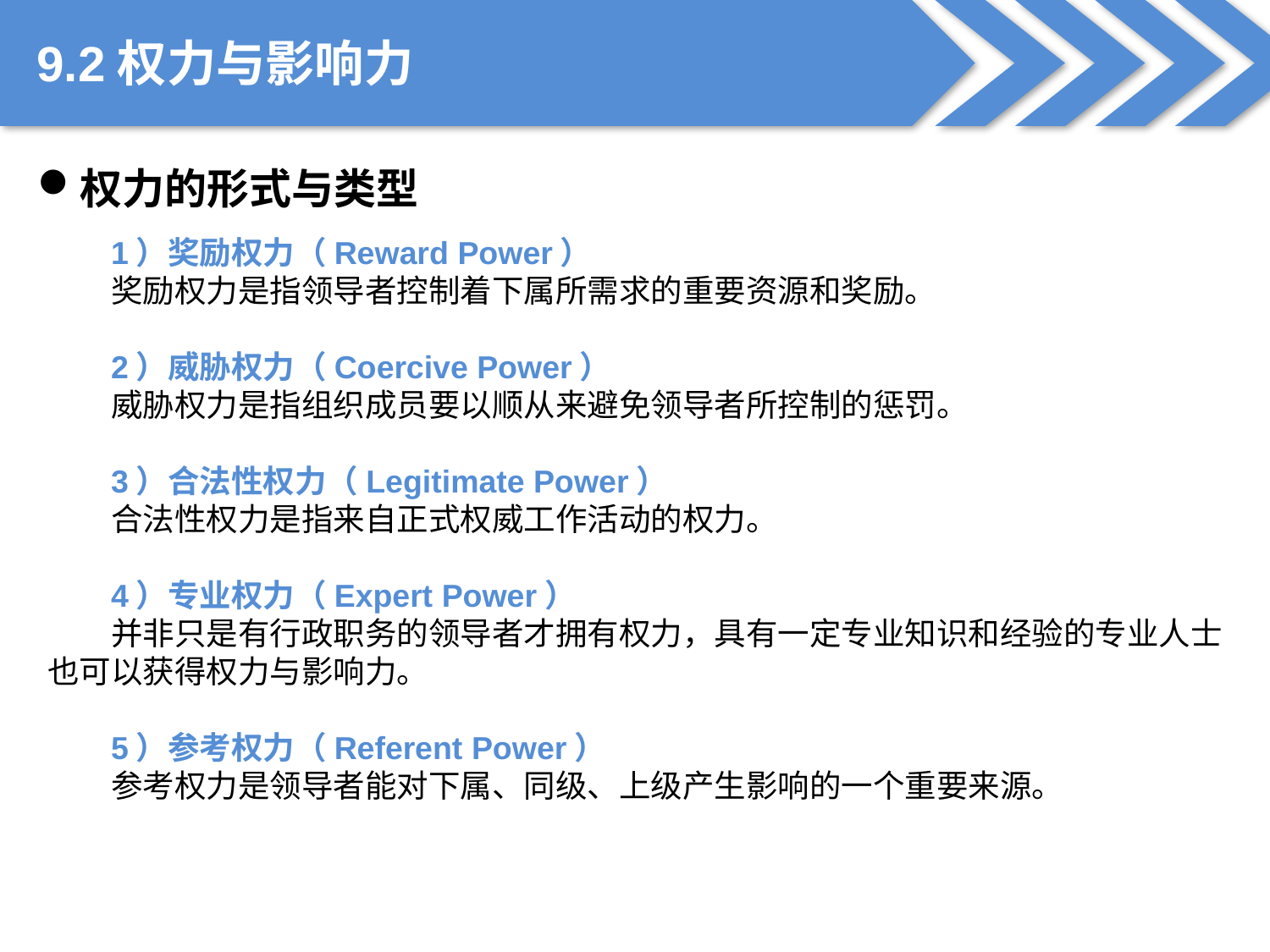

9.2权力与影响力
权力的形式与类型
1）奖励权力（Reward Power）
奖励权力是指领导者控制着下属所需求的重要资源和奖励。

2）威胁权力（Coercive Power）
威胁权力是指组织成员要以顺从来避免领导者所控制的惩罚。

3）合法性权力（Legitimate Power）
合法性权力是指来自正式权威工作活动的权力。

4）专业权力（Expert Power）
并非只是有行政职务的领导者才拥有权力，具有一定专业知识和经验的专业人士也可以获得权力与影响力。

5）参考权力（Referent Power）
参考权力是领导者能对下属、同级、上级产生影响的一个重要来源。